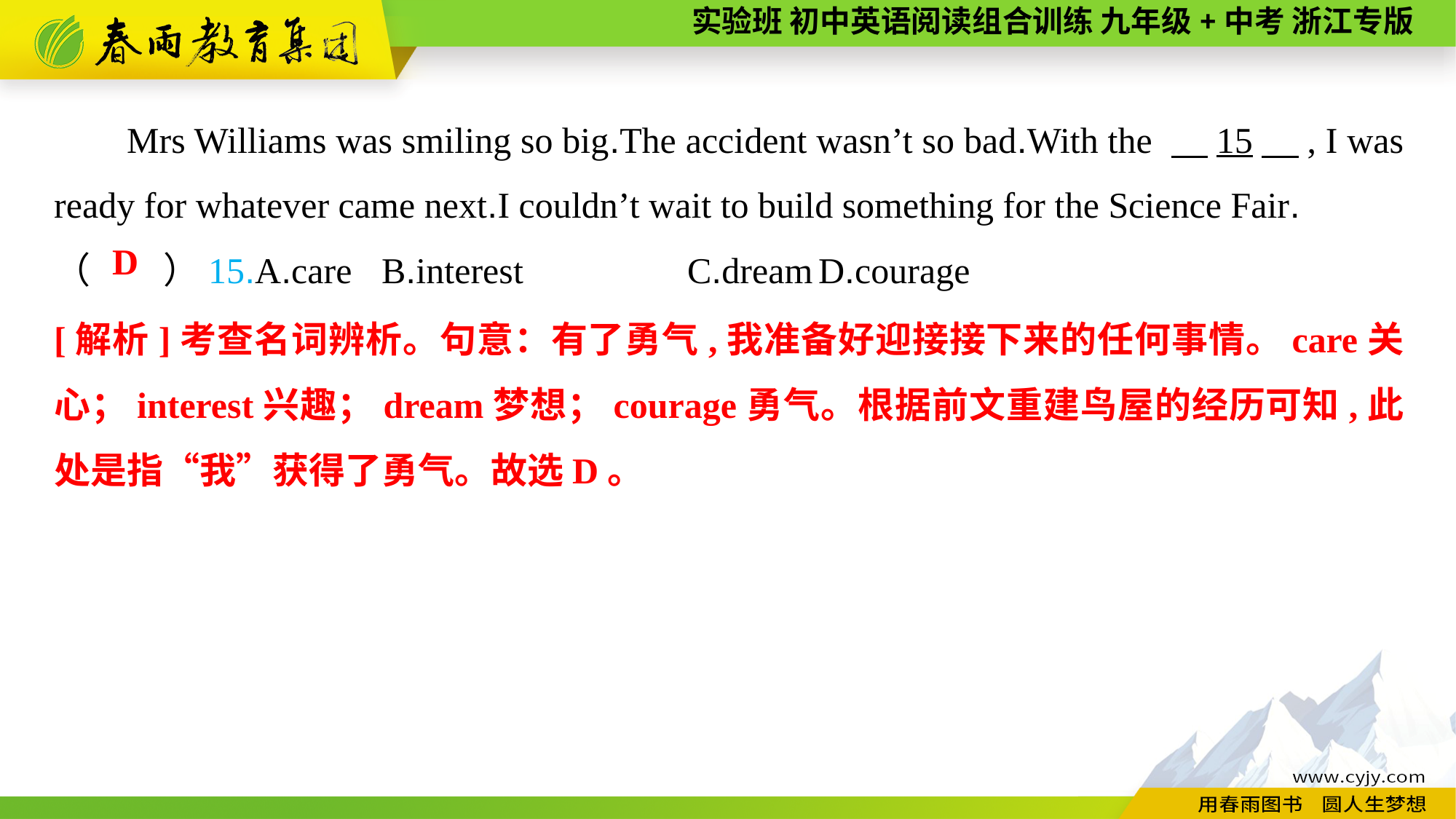

Mrs Williams was smiling so big.The accident wasn’t so bad.With the 　15　, I was ready for whatever came next.I couldn’t wait to build something for the Science Fair.
（　　）15.A.care	B.interest                  C.dream	D.courage
D
[解析]考查名词辨析。句意：有了勇气,我准备好迎接接下来的任何事情。care关心；interest兴趣；dream梦想；courage勇气。根据前文重建鸟屋的经历可知,此处是指“我”获得了勇气。故选D。